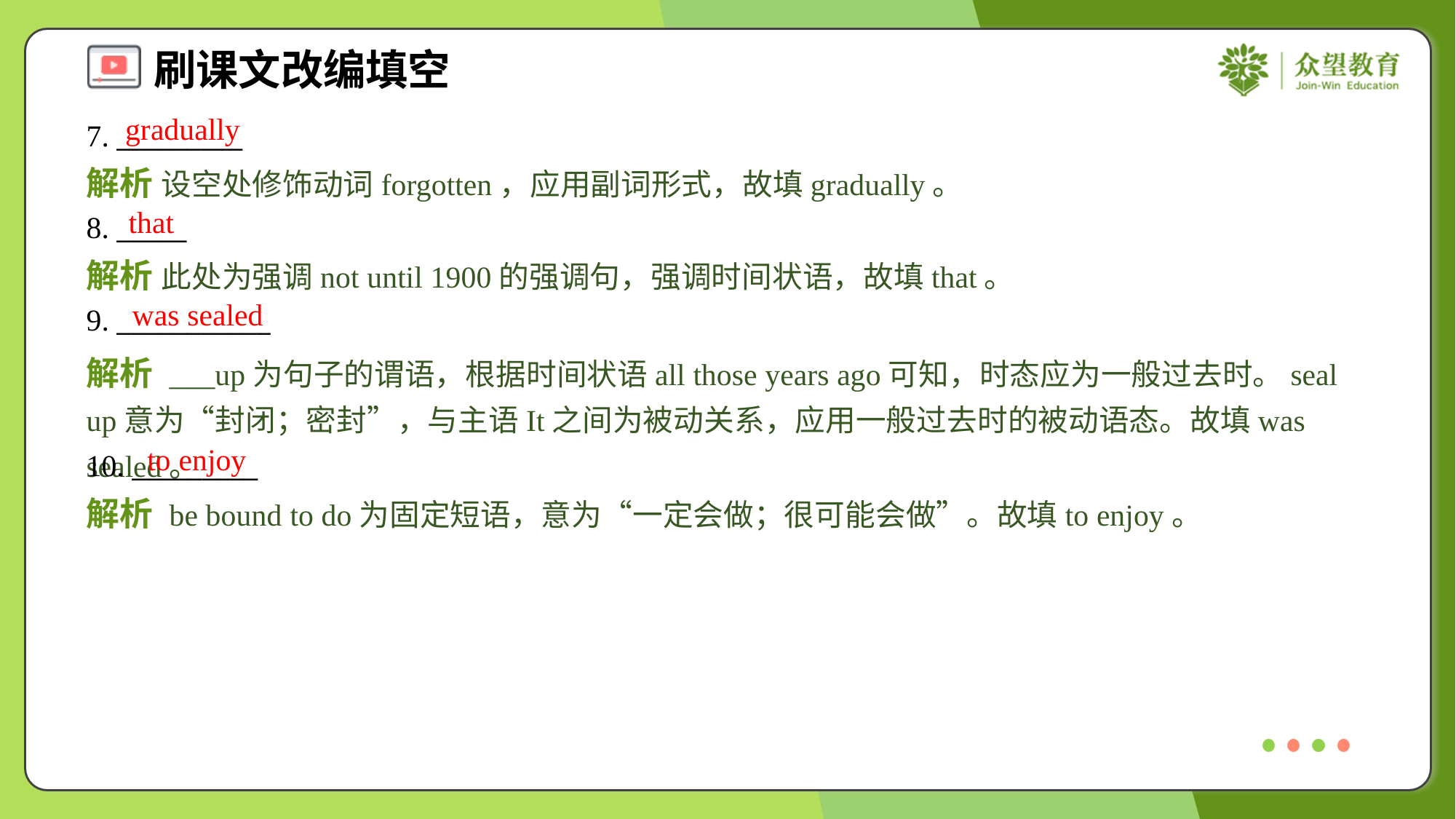

gradually
7. _________
解析 设空处修饰动词forgotten，应用副词形式，故填gradually。
that
8. _____
解析 此处为强调not until 1900的强调句，强调时间状语，故填that。
was sealed
9. ___________
解析 ___up为句子的谓语，根据时间状语all those years ago可知，时态应为一般过去时。seal up意为“封闭；密封”，与主语It之间为被动关系，应用一般过去时的被动语态。故填was sealed。
to enjoy
10. _________
解析 be bound to do为固定短语，意为“一定会做；很可能会做”。故填to enjoy。